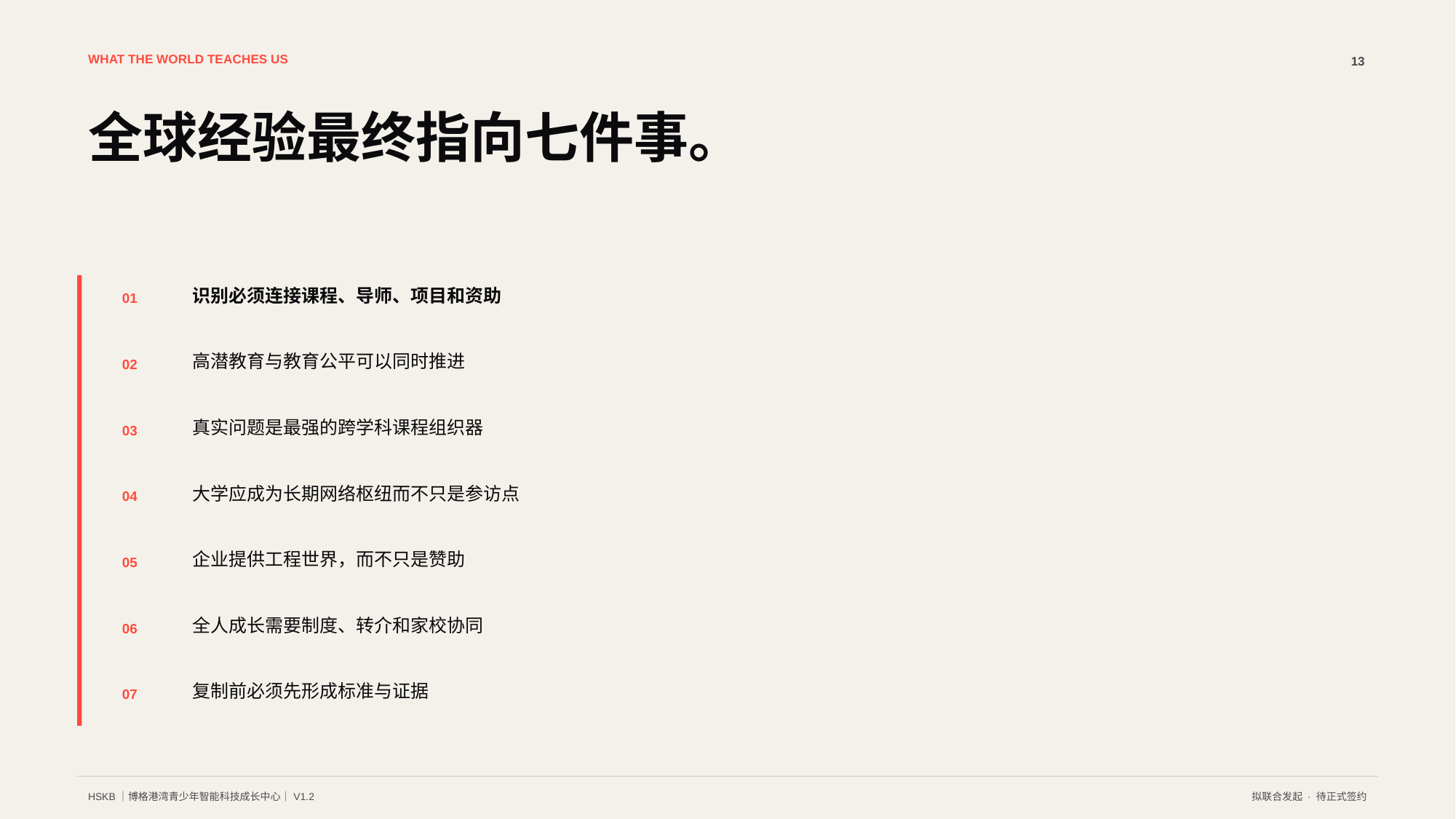

WHAT THE WORLD TEACHES US
13
全球经验最终指向七件事。

识别必须连接课程、导师、项目和资助
01
高潜教育与教育公平可以同时推进
02
真实问题是最强的跨学科课程组织器
03
大学应成为长期网络枢纽而不只是参访点
04
企业提供工程世界，而不只是赞助
05
全人成长需要制度、转介和家校协同
06
复制前必须先形成标准与证据
07

HSKB｜博格港湾青少年智能科技成长中心｜V1.2
拟联合发起 · 待正式签约